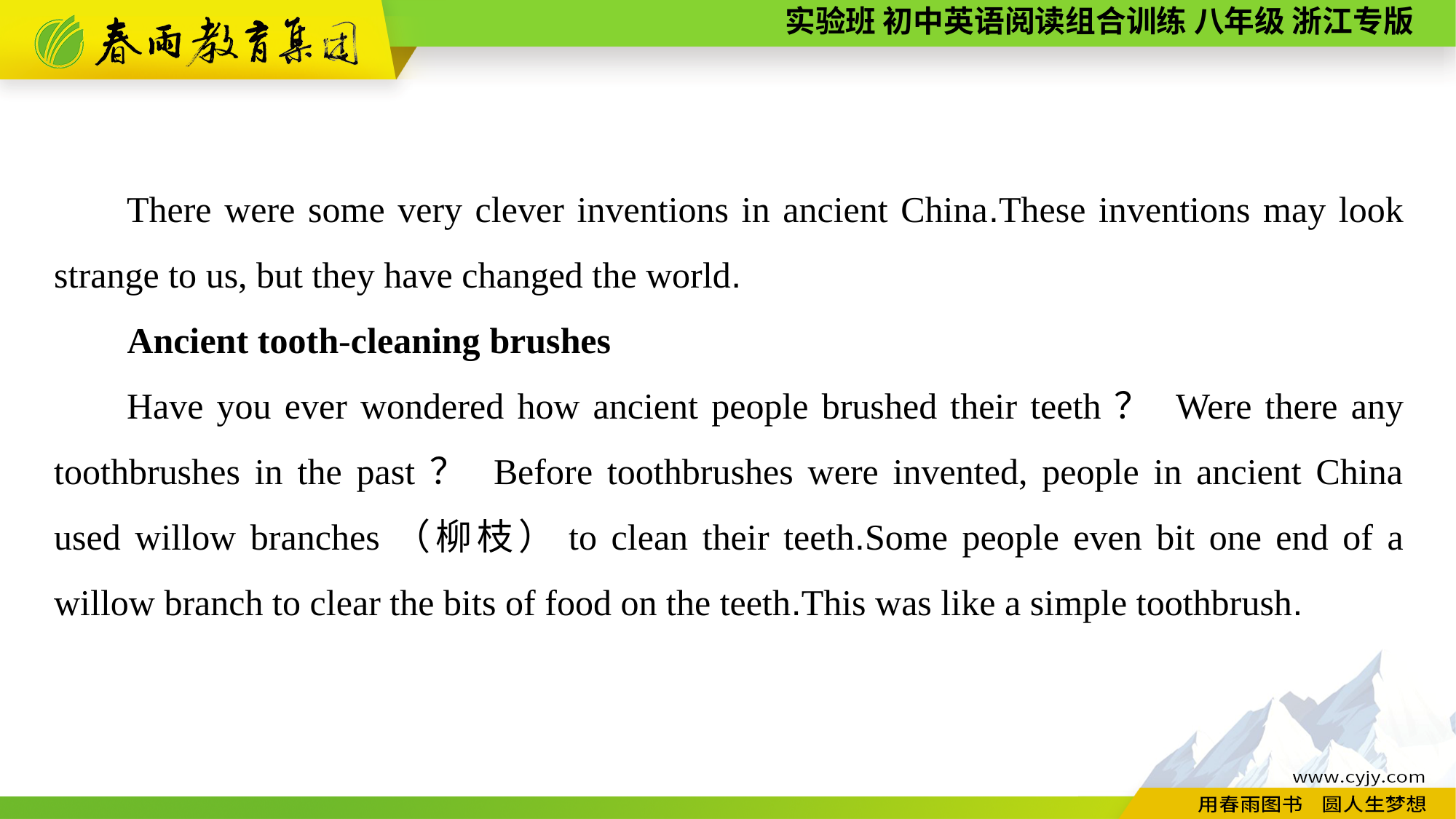

There were some very clever inventions in ancient China.These inventions may look strange to us, but they have changed the world.
Ancient tooth-cleaning brushes
Have you ever wondered how ancient people brushed their teeth？ Were there any toothbrushes in the past？ Before toothbrushes were invented, people in ancient China used willow branches（柳枝）to clean their teeth.Some people even bit one end of a willow branch to clear the bits of food on the teeth.This was like a simple toothbrush.